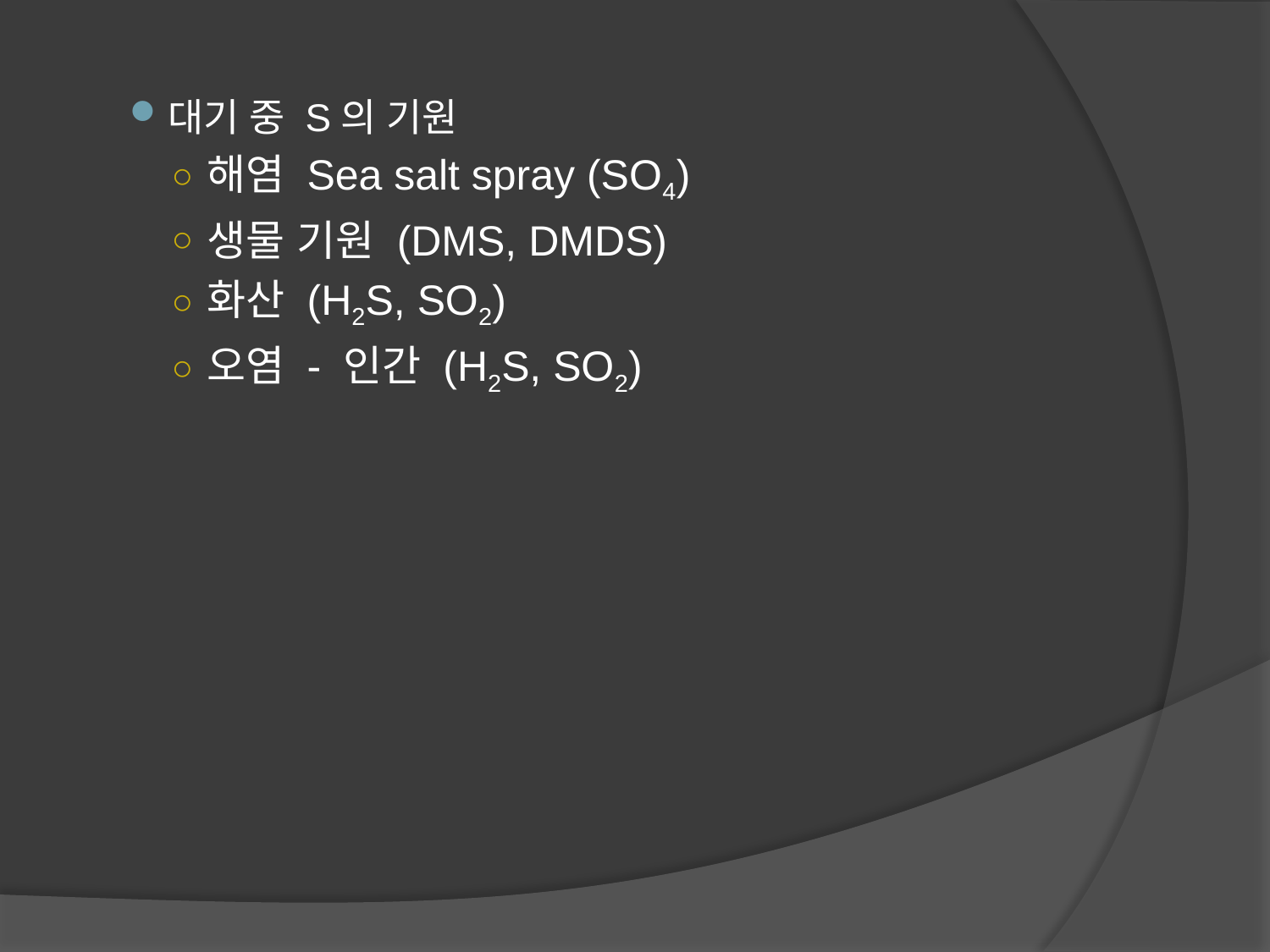

대기 중 S의 기원
해염 Sea salt spray (SO4)
생물 기원 (DMS, DMDS)
화산 (H2S, SO2)
오염 - 인간 (H2S, SO2)